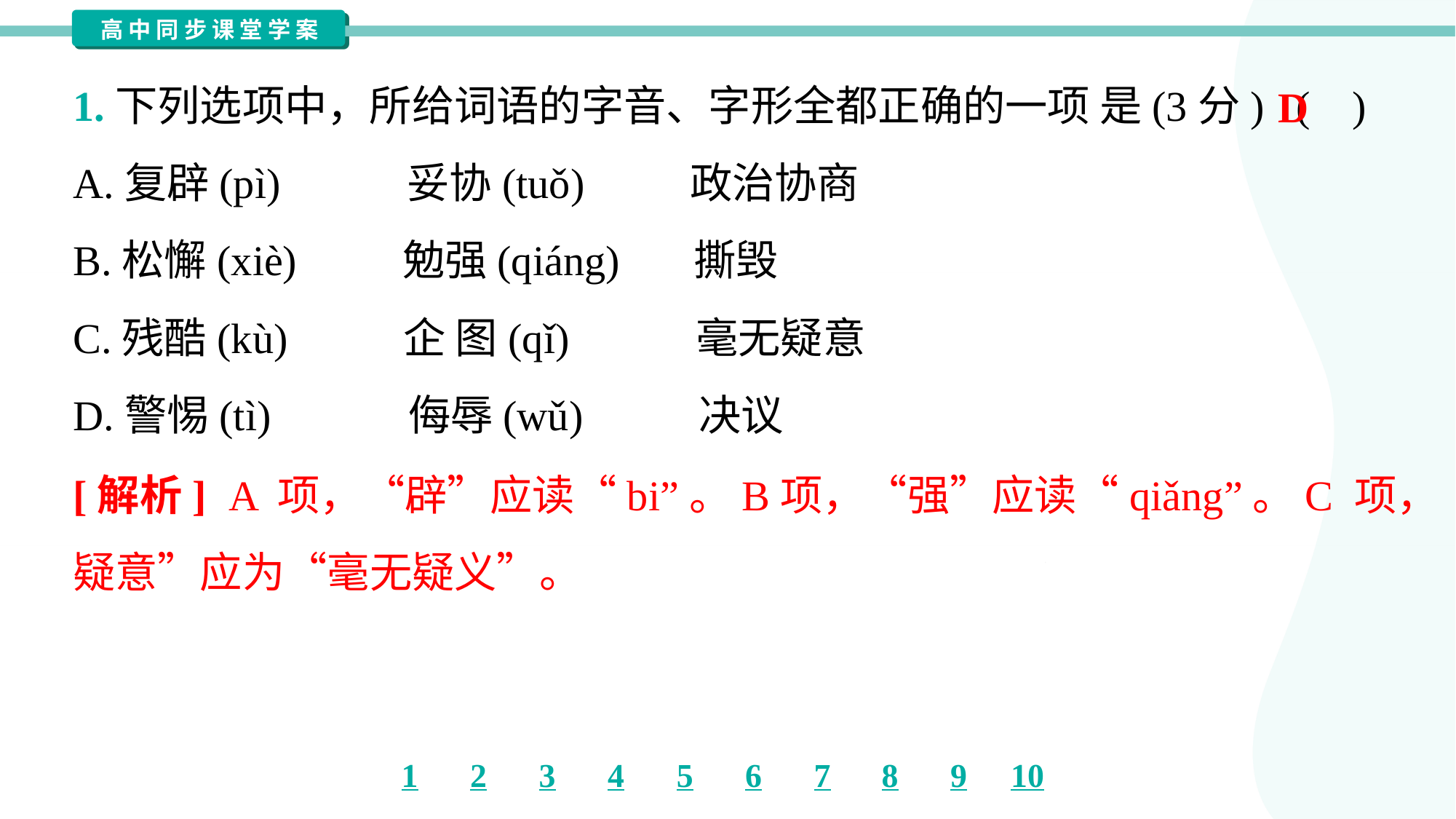

1.下列选项中，所给词语的字音、字形全都正确的一项 是(3分)   (    )
D
A.复辟(pì)           妥协(tuǒ)         政治协商
B.松懈(xiè)         勉强(qiáng)      撕毁
C.残酷(kù)          企 图(qǐ)           毫无疑意
D.警惕(tì)            侮辱(wǔ)          决议
[解析]  A 项，“辟”应读“bi”。B项，“强”应读“qiǎng”。C 项，“毫无
疑意”应为“毫无疑义”。